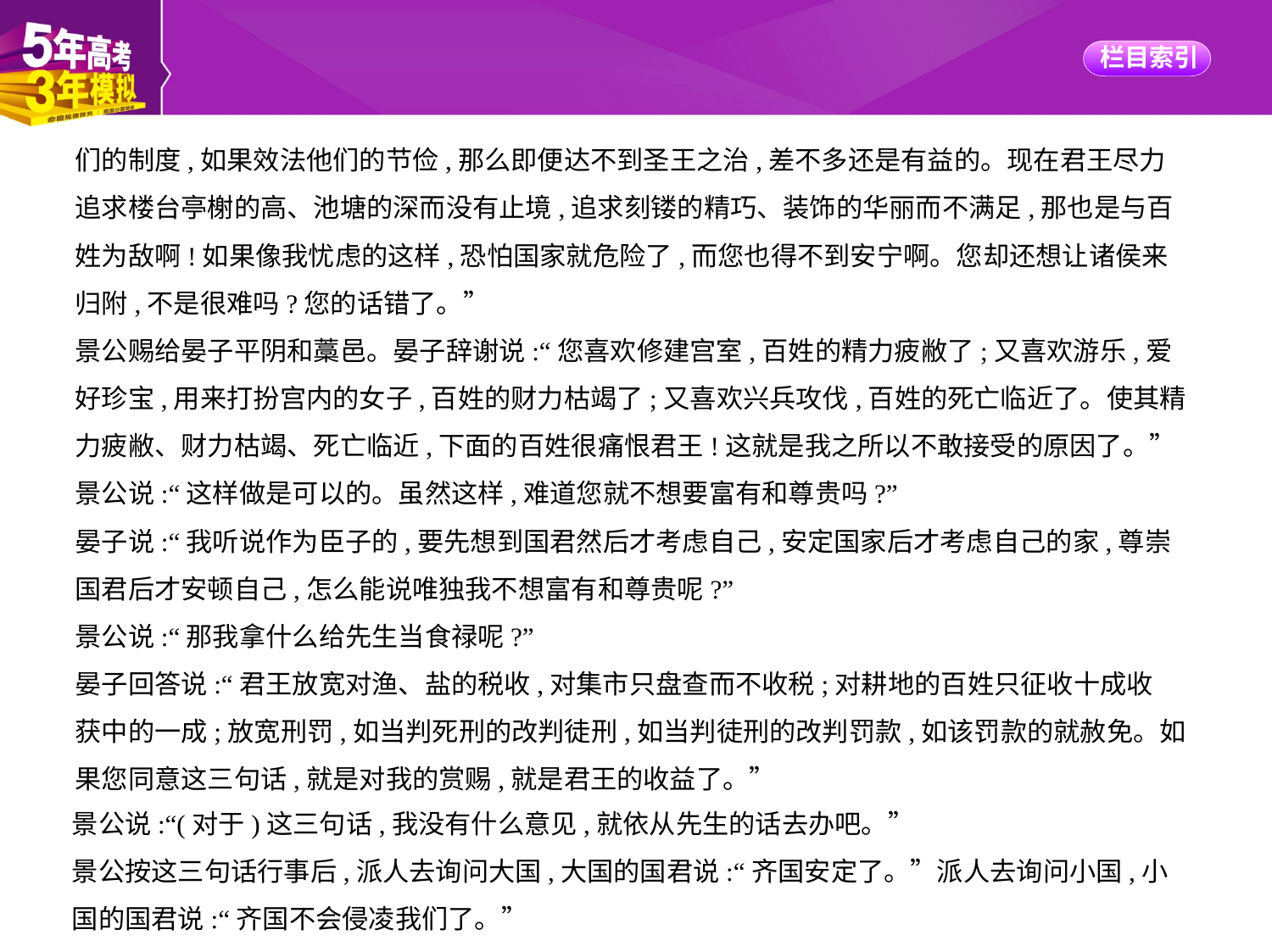

们的制度,如果效法他们的节俭,那么即便达不到圣王之治,差不多还是有益的。现在君王尽力
追求楼台亭榭的高、池塘的深而没有止境,追求刻镂的精巧、装饰的华丽而不满足,那也是与百
姓为敌啊!如果像我忧虑的这样,恐怕国家就危险了,而您也得不到安宁啊。您却还想让诸侯来
归附,不是很难吗?您的话错了。”
景公赐给晏子平阴和藁邑。晏子辞谢说:“您喜欢修建宫室,百姓的精力疲敝了;又喜欢游乐,爱
好珍宝,用来打扮宫内的女子,百姓的财力枯竭了;又喜欢兴兵攻伐,百姓的死亡临近了。使其精
力疲敝、财力枯竭、死亡临近,下面的百姓很痛恨君王!这就是我之所以不敢接受的原因了。”
景公说:“这样做是可以的。虽然这样,难道您就不想要富有和尊贵吗?”
晏子说:“我听说作为臣子的,要先想到国君然后才考虑自己,安定国家后才考虑自己的家,尊崇
国君后才安顿自己,怎么能说唯独我不想富有和尊贵呢?”
景公说:“那我拿什么给先生当食禄呢?”
晏子回答说:“君王放宽对渔、盐的税收,对集市只盘查而不收税;对耕地的百姓只征收十成收
获中的一成;放宽刑罚,如当判死刑的改判徒刑,如当判徒刑的改判罚款,如该罚款的就赦免。如
果您同意这三句话,就是对我的赏赐,就是君王的收益了。”
景公说:“(对于)这三句话,我没有什么意见,就依从先生的话去办吧。”
景公按这三句话行事后,派人去询问大国,大国的国君说:“齐国安定了。”派人去询问小国,小
国的国君说:“齐国不会侵凌我们了。”